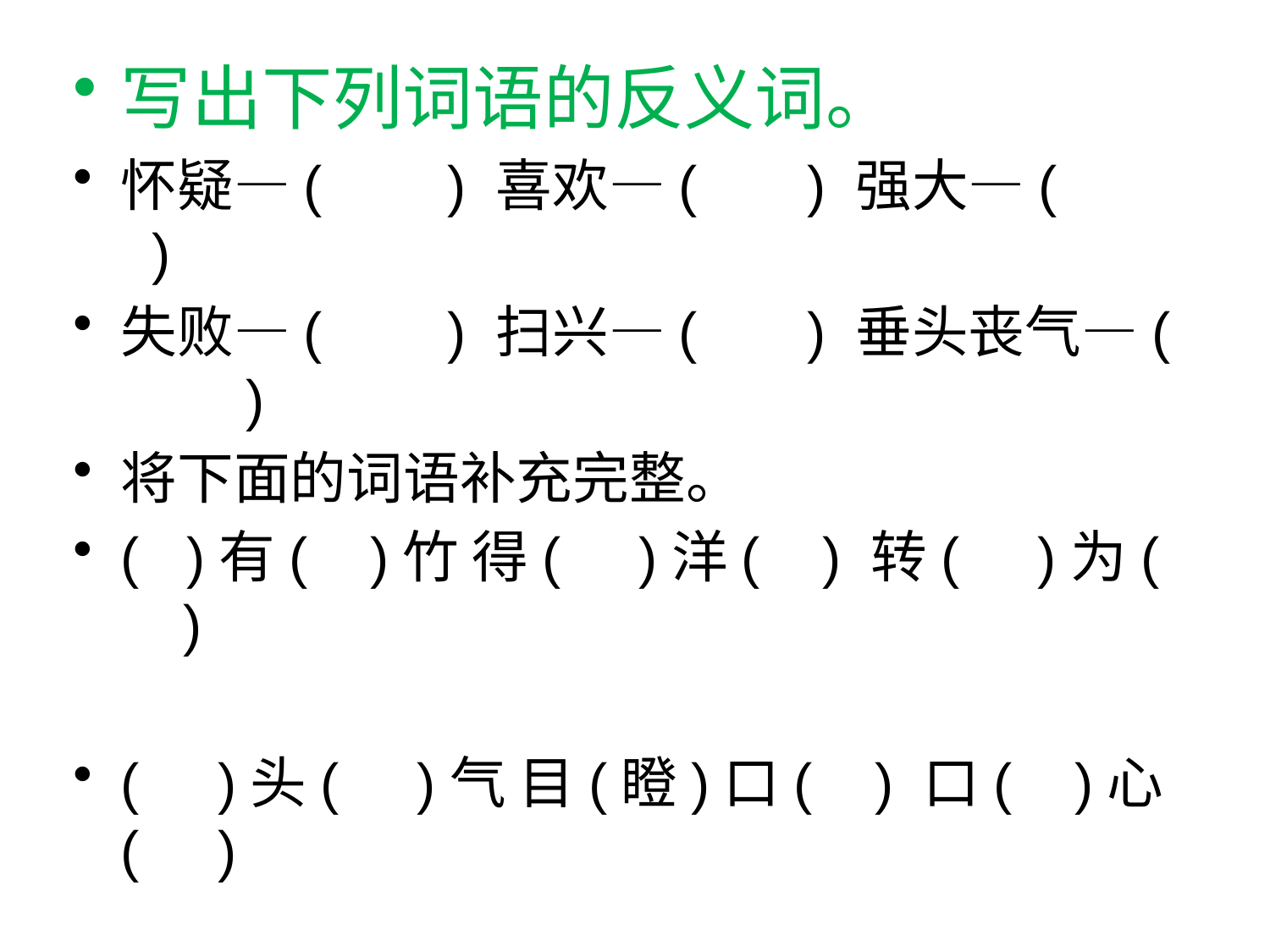

写出下列词语的反义词。
怀疑—(        ) 喜欢—(       ) 强大—(           )
失败—(        ) 扫兴—(       ) 垂头丧气—(          )
将下面的词语补充完整。
(   )有(    )竹 得(     )洋(    ) 转(     )为(       )

(     )头(     )气 目(瞪)口(    ) 口(    )心(     )